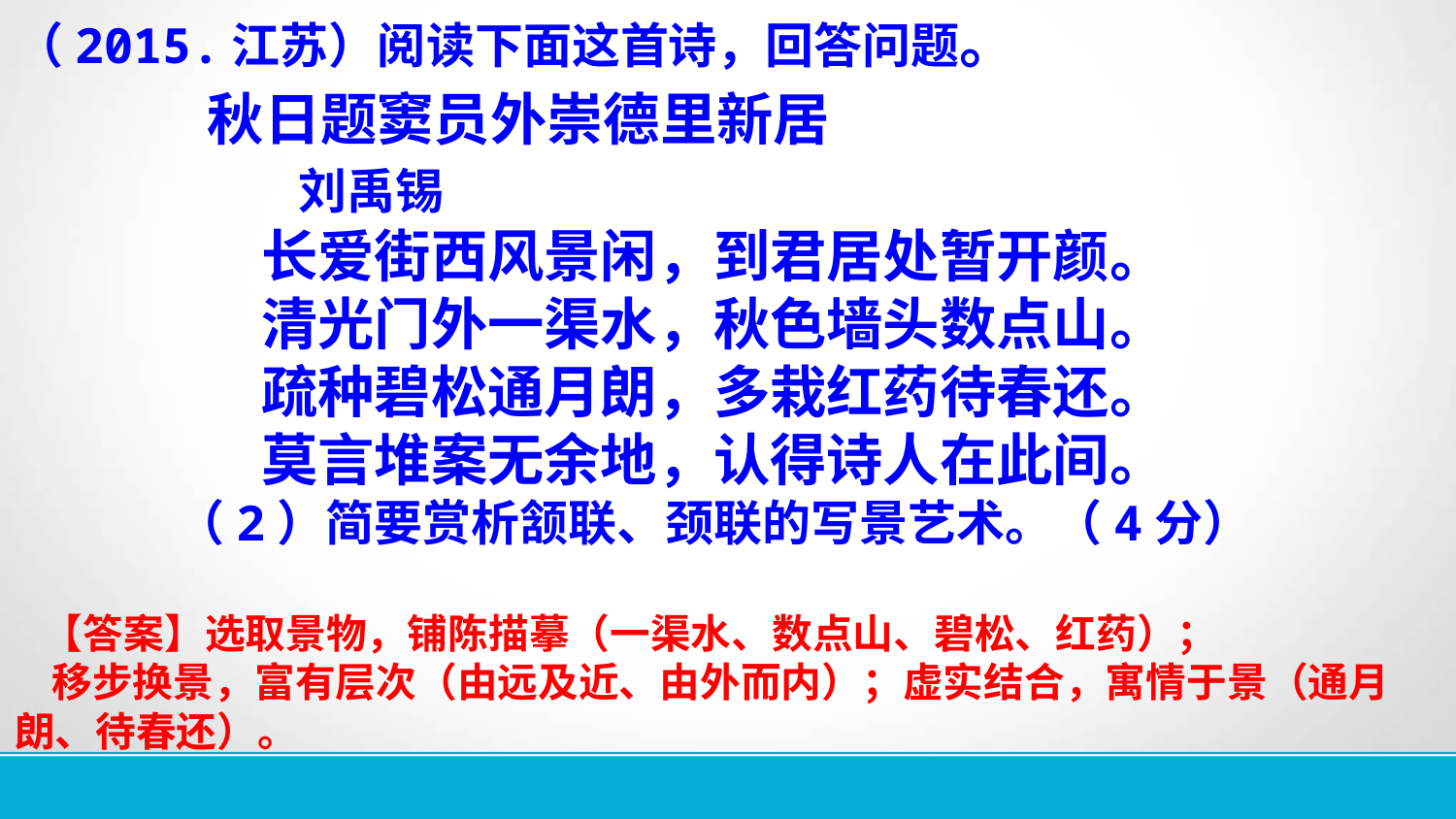

（2015.江苏）阅读下面这首诗，回答问题。
            秋日题窦员外崇德里新居
                     刘禹锡
长爱街西风景闲，到君居处暂开颜。
清光门外一渠水，秋色墙头数点山。
疏种碧松通月朗，多栽红药待春还。
莫言堆案无余地，认得诗人在此间。
（2）简要赏析颔联、颈联的写景艺术。（4分）

  【答案】选取景物，铺陈描摹（一渠水、数点山、碧松、红药）；
   移步换景，富有层次（由远及近、由外而内）；虚实结合，寓情于景（通月朗、待春还）。